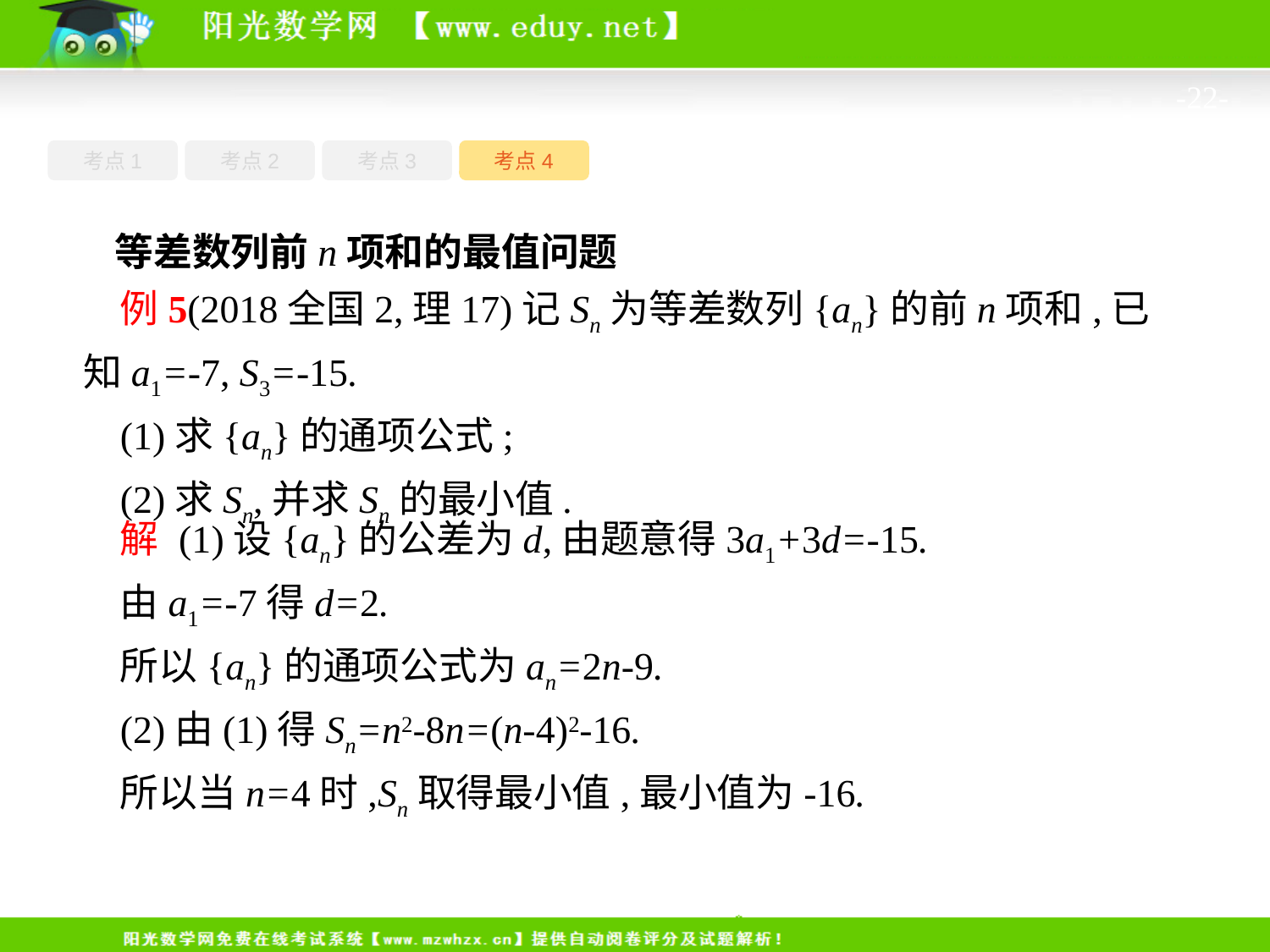

-22-
考点1
考点3
考点4
考点2
等差数列前n项和的最值问题
例5(2018全国2,理17)记Sn为等差数列{an}的前n项和,已知a1=-7, S3=-15.
(1)求{an}的通项公式;
(2)求Sn,并求Sn的最小值.
解 (1)设{an}的公差为d,由题意得3a1+3d=-15.
由a1=-7得d=2.
所以{an}的通项公式为an=2n-9.
(2)由(1)得Sn=n2-8n=(n-4)2-16.
所以当n=4时,Sn取得最小值,最小值为-16.